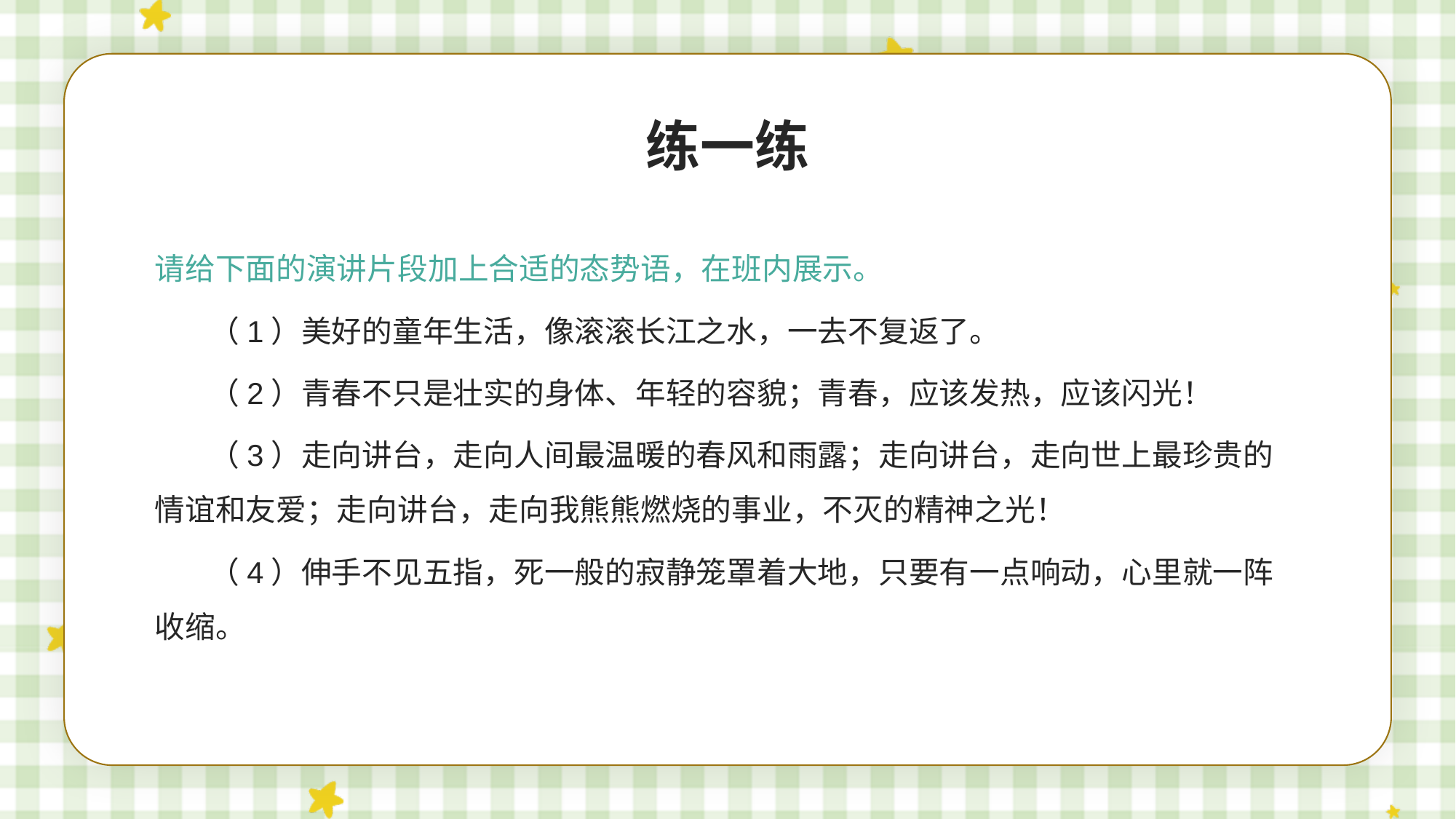

练一练
请给下面的演讲片段加上合适的态势语，在班内展示。
（1）美好的童年生活，像滚滚长江之水，一去不复返了。
（2）青春不只是壮实的身体、年轻的容貌；青春，应该发热，应该闪光！
（3）走向讲台，走向人间最温暖的春风和雨露；走向讲台，走向世上最珍贵的情谊和友爱；走向讲台，走向我熊熊燃烧的事业，不灭的精神之光！
（4）伸手不见五指，死一般的寂静笼罩着大地，只要有一点响动，心里就一阵收缩。